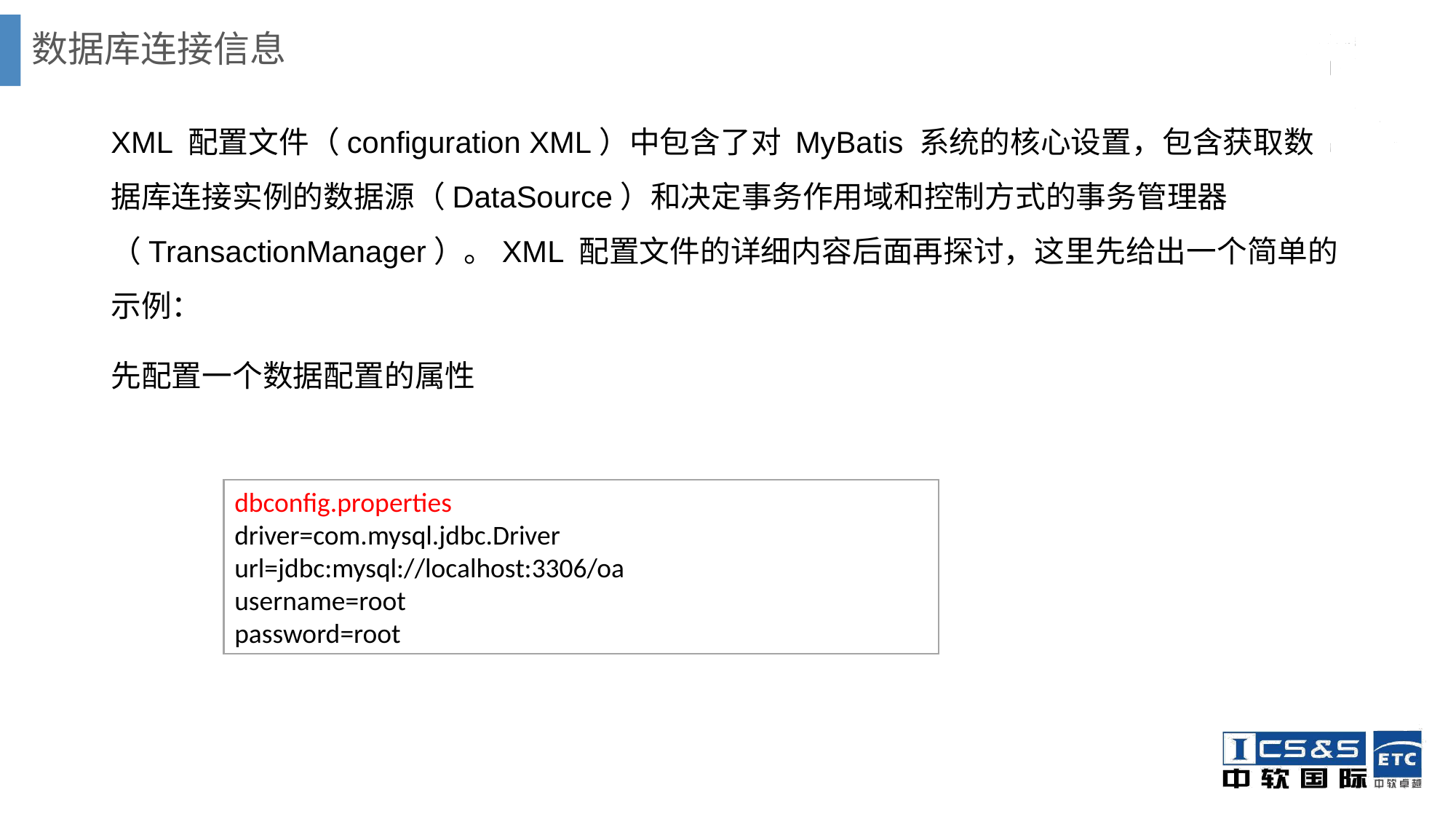

# 数据库连接信息
XML 配置文件（configuration XML）中包含了对 MyBatis 系统的核心设置，包含获取数据库连接实例的数据源（DataSource）和决定事务作用域和控制方式的事务管理器（TransactionManager）。XML 配置文件的详细内容后面再探讨，这里先给出一个简单的示例：
先配置一个数据配置的属性

dbconfig.properties
driver=com.mysql.jdbc.Driver
url=jdbc:mysql://localhost:3306/oa
username=root
password=root